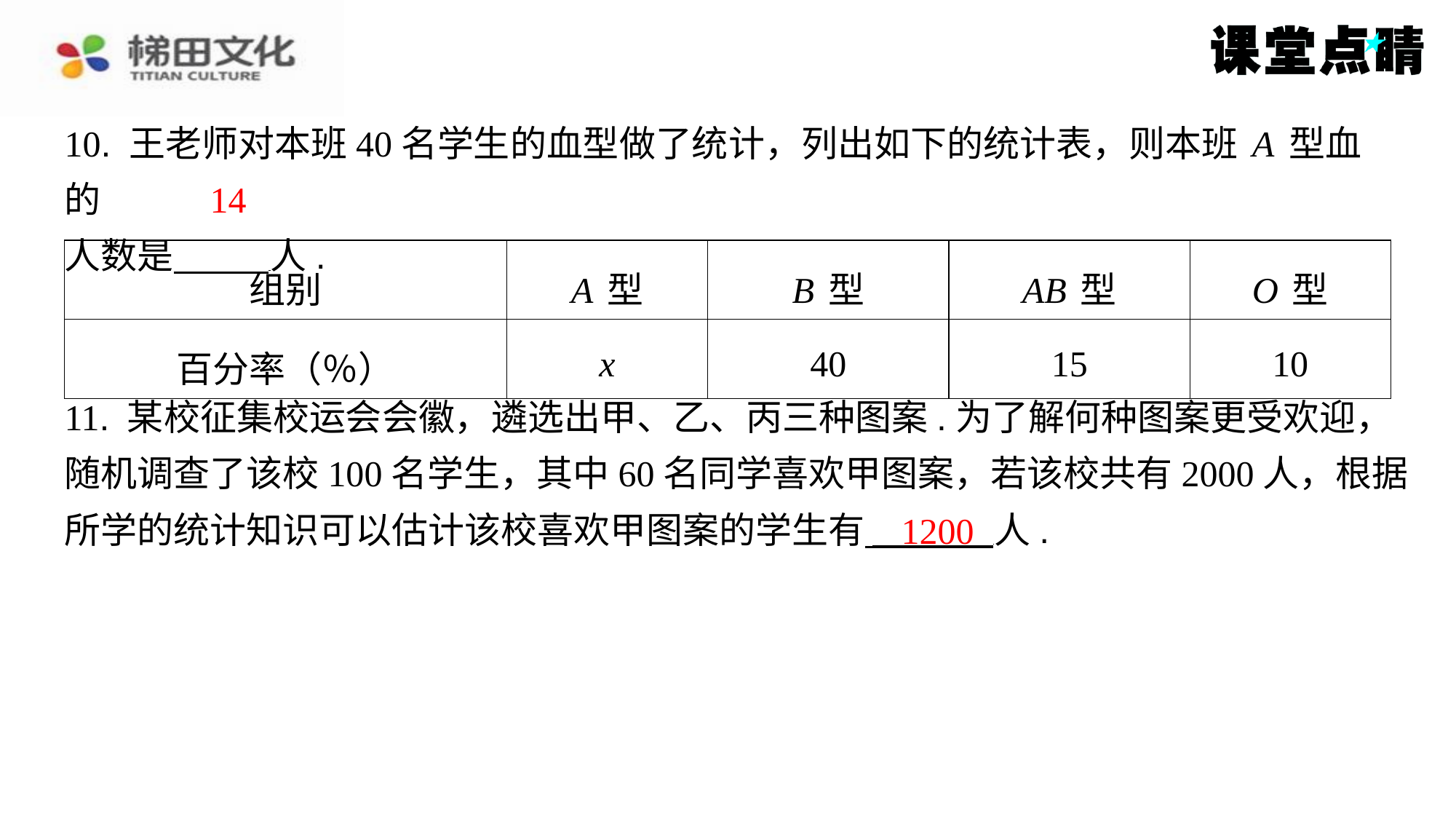

10. 王老师对本班40名学生的血型做了统计，列出如下的统计表，则本班A型血的
人数是               人.
14
| 组别 | A型 | B型 | AB型 | O型 |
| --- | --- | --- | --- | --- |
| 百分率（％） | x | 40 | 15 | 10 |
11. 某校征集校运会会徽，遴选出甲、乙、丙三种图案.为了解何种图案更受欢迎，
随机调查了该校100名学生，其中60名同学喜欢甲图案，若该校共有2000人，根据
所学的统计知识可以估计该校喜欢甲图案的学生有                    人.
1200